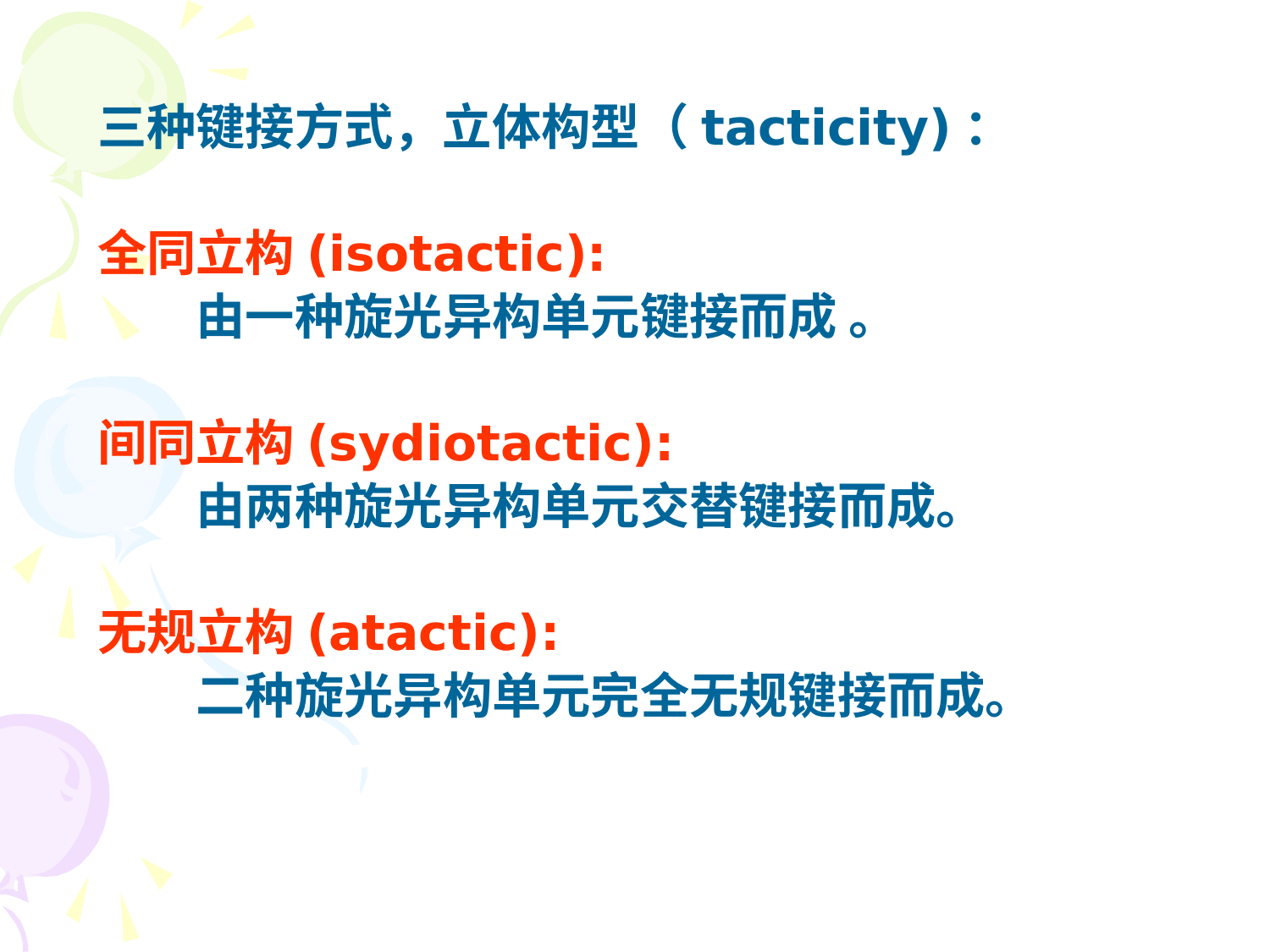

三种键接方式，立体构型（tacticity)：

全同立构(isotactic):
　　由一种旋光异构单元键接而成 。

间同立构(sydiotactic):
　　由两种旋光异构单元交替键接而成。

无规立构(atactic):
　　二种旋光异构单元完全无规键接而成。